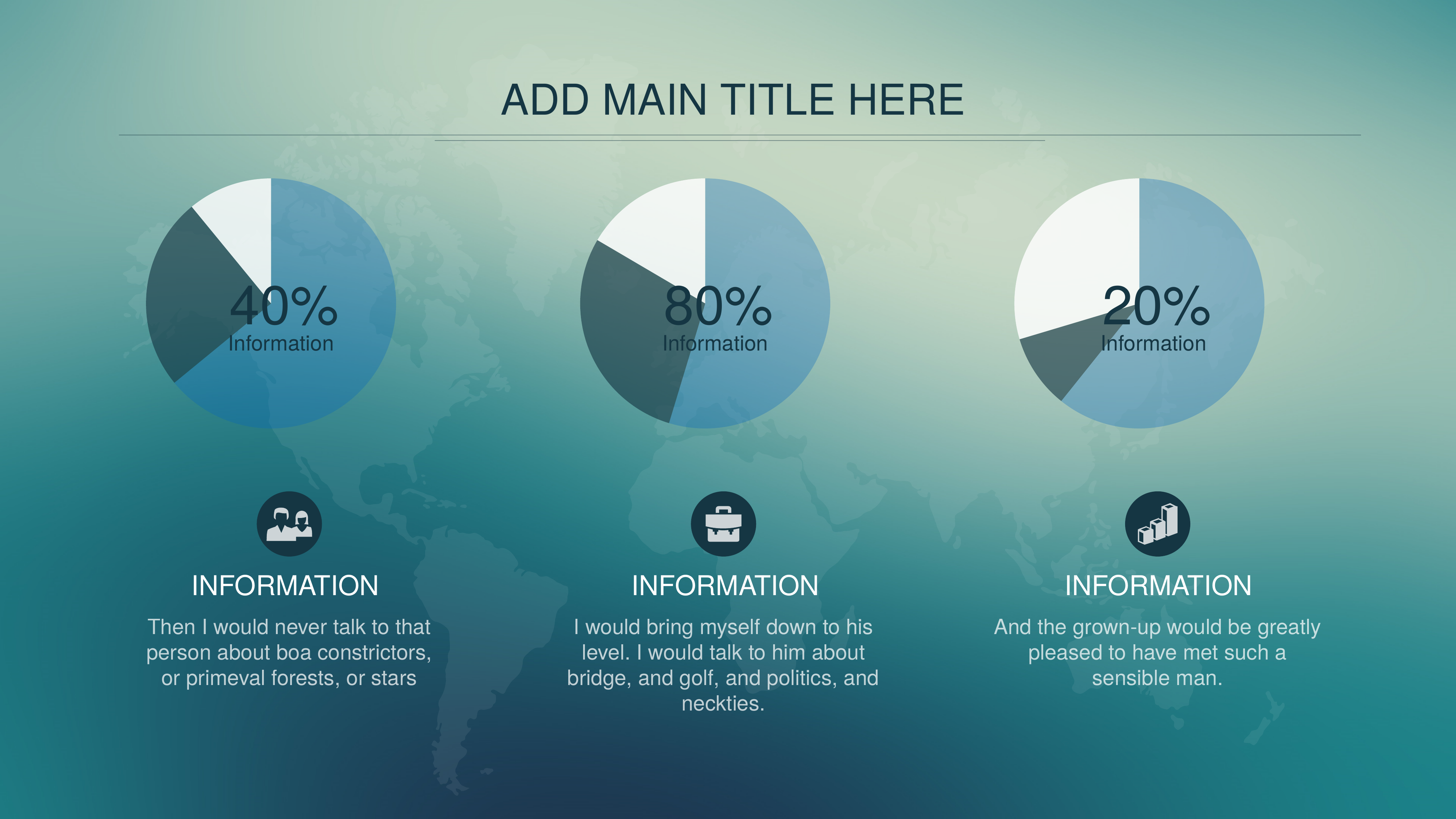

ADD MAIN TITLE HERE

### Chart

| Category | 销售额 |
|---|---|
| 第一季度 | 8.2 |
| 第二季度 | 3.2 |
| 第三季度 | 1.4 |
40%
Information

### Chart

| Category | 销售额 |
|---|---|
| 第一季度 | 7.6 |
| 第二季度 | 4.0 |
| 第三季度 | 2.3 |
80%
Information

### Chart

| Category | 销售额 |
|---|---|
| 第一季度 | 8.2 |
| 第二季度 | 1.3 |
| 第三季度 | 4.0 |
20%
Information

INFORMATION
Then I would never talk to that person about boa constrictors, or primeval forests, or stars

INFORMATION
I would bring myself down to his level. I would talk to him about bridge, and golf, and politics, and neckties.

INFORMATION
And the grown-up would be greatly pleased to have met such a sensible man.